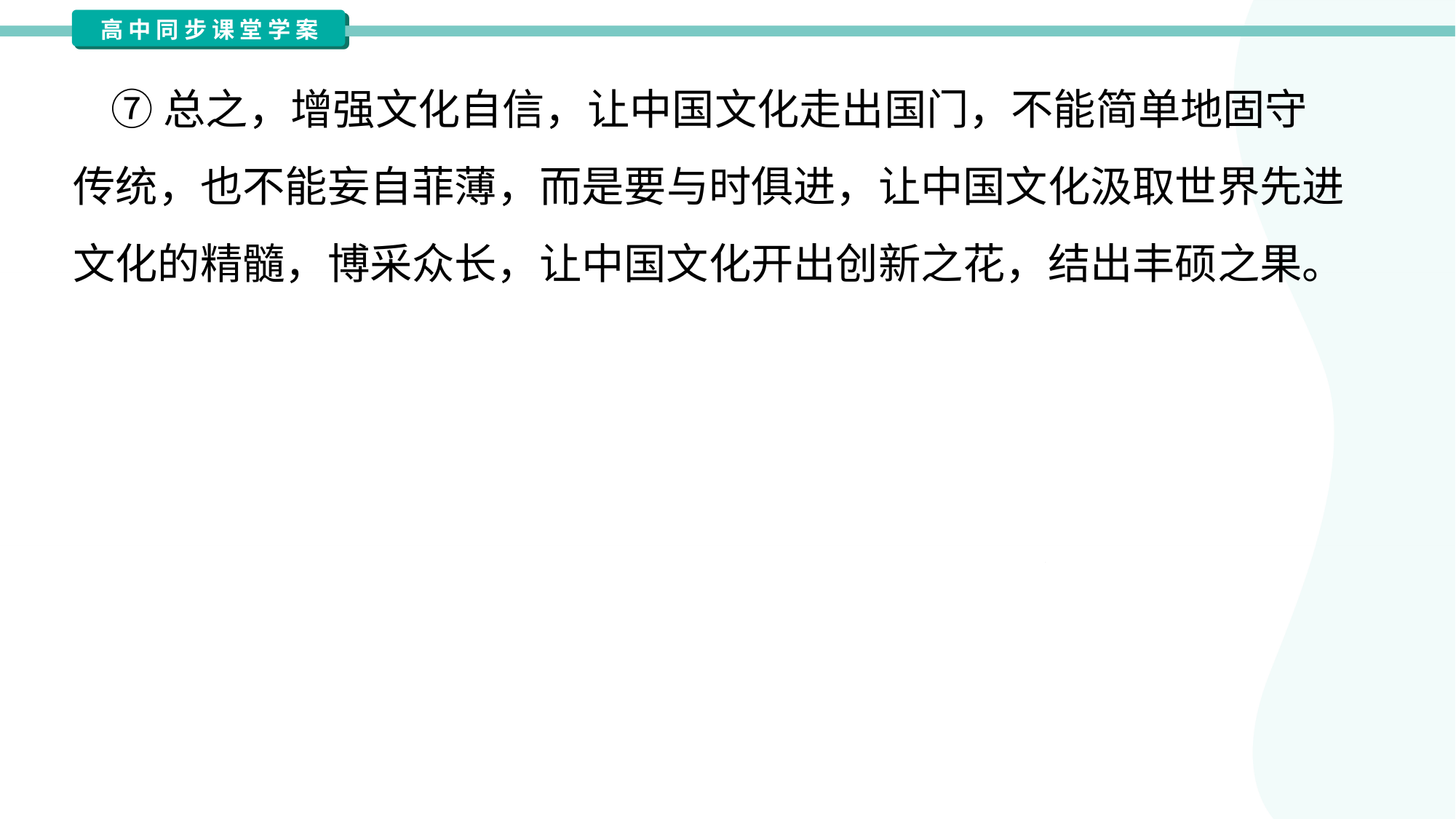

⑦总之，增强文化自信，让中国文化走出国门，不能简单地固守
传统，也不能妄自菲薄，而是要与时俱进，让中国文化汲取世界先进
文化的精髓，博采众长，让中国文化开出创新之花，结出丰硕之果。